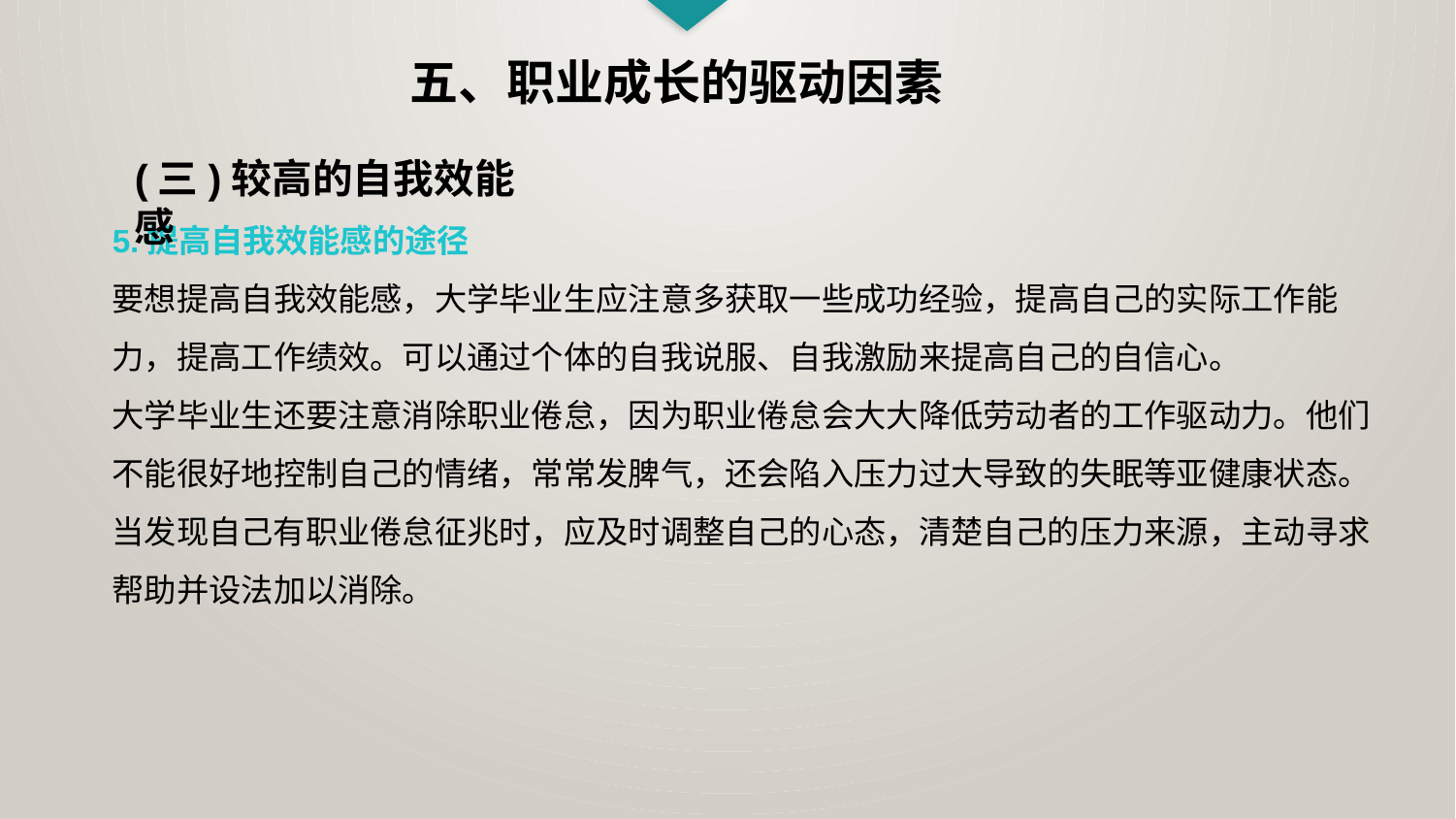

五、职业成长的驱动因素
(三)较高的自我效能感
5.提高自我效能感的途径
要想提高自我效能感，大学毕业生应注意多获取一些成功经验，提高自己的实际工作能力，提高工作绩效。可以通过个体的自我说服、自我激励来提高自己的自信心。
大学毕业生还要注意消除职业倦怠，因为职业倦怠会大大降低劳动者的工作驱动力。他们不能很好地控制自己的情绪，常常发脾气，还会陷入压力过大导致的失眠等亚健康状态。当发现自己有职业倦怠征兆时，应及时调整自己的心态，清楚自己的压力来源，主动寻求帮助并设法加以消除。
61